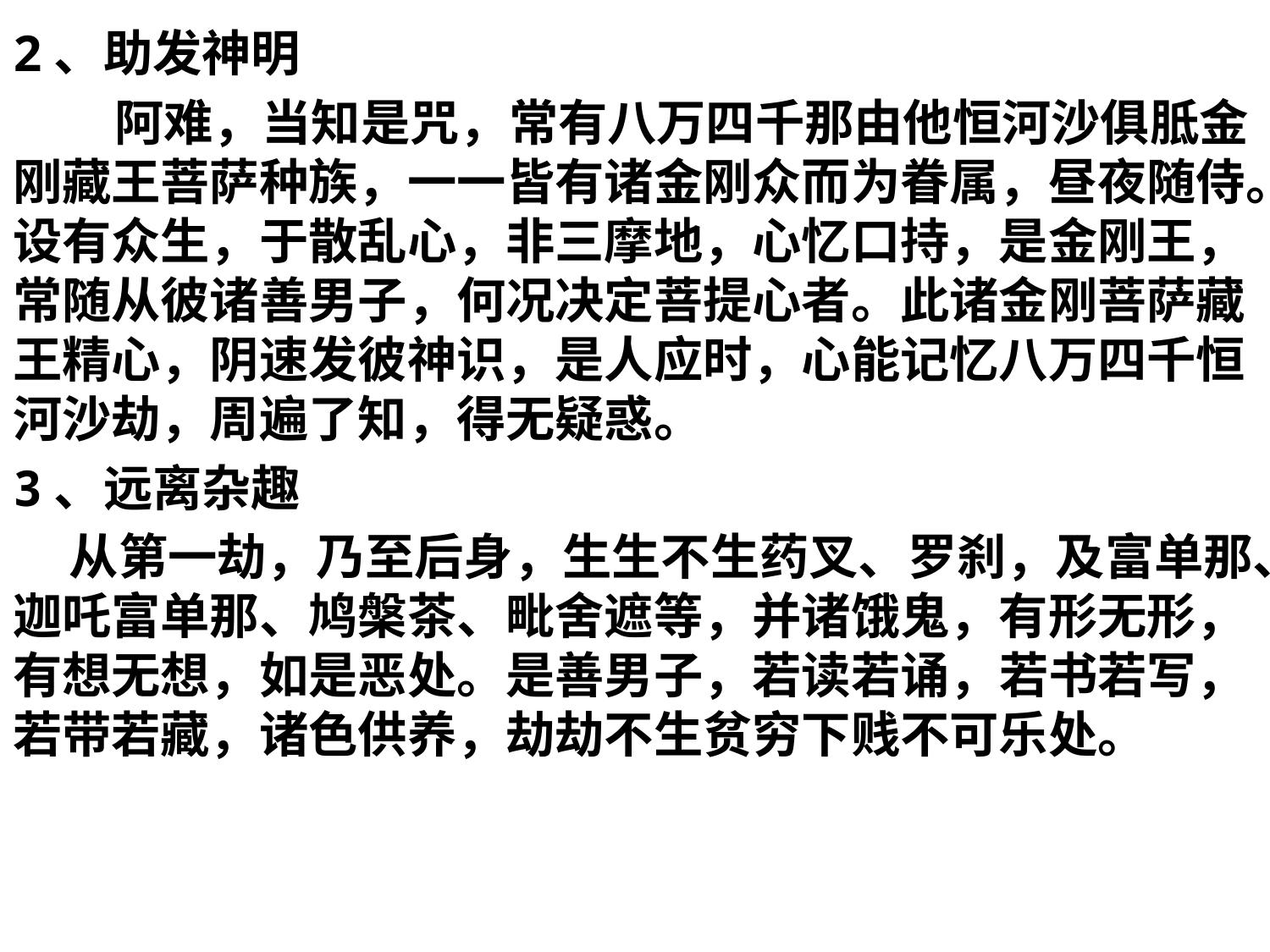

2、助发神明
        阿难，当知是咒，常有八万四千那由他恒河沙俱胝金刚藏王菩萨种族，一一皆有诸金刚众而为眷属，昼夜随侍。设有众生，于散乱心，非三摩地，心忆口持，是金刚王，常随从彼诸善男子，何况决定菩提心者。此诸金刚菩萨藏王精心，阴速发彼神识，是人应时，心能记忆八万四千恒河沙劫，周遍了知，得无疑惑。
3、远离杂趣
    从第一劫，乃至后身，生生不生药叉、罗刹，及富单那、迦吒富单那、鸠槃茶、毗舍遮等，并诸饿鬼，有形无形，有想无想，如是恶处。是善男子，若读若诵，若书若写，若带若藏，诸色供养，劫劫不生贫穷下贱不可乐处。